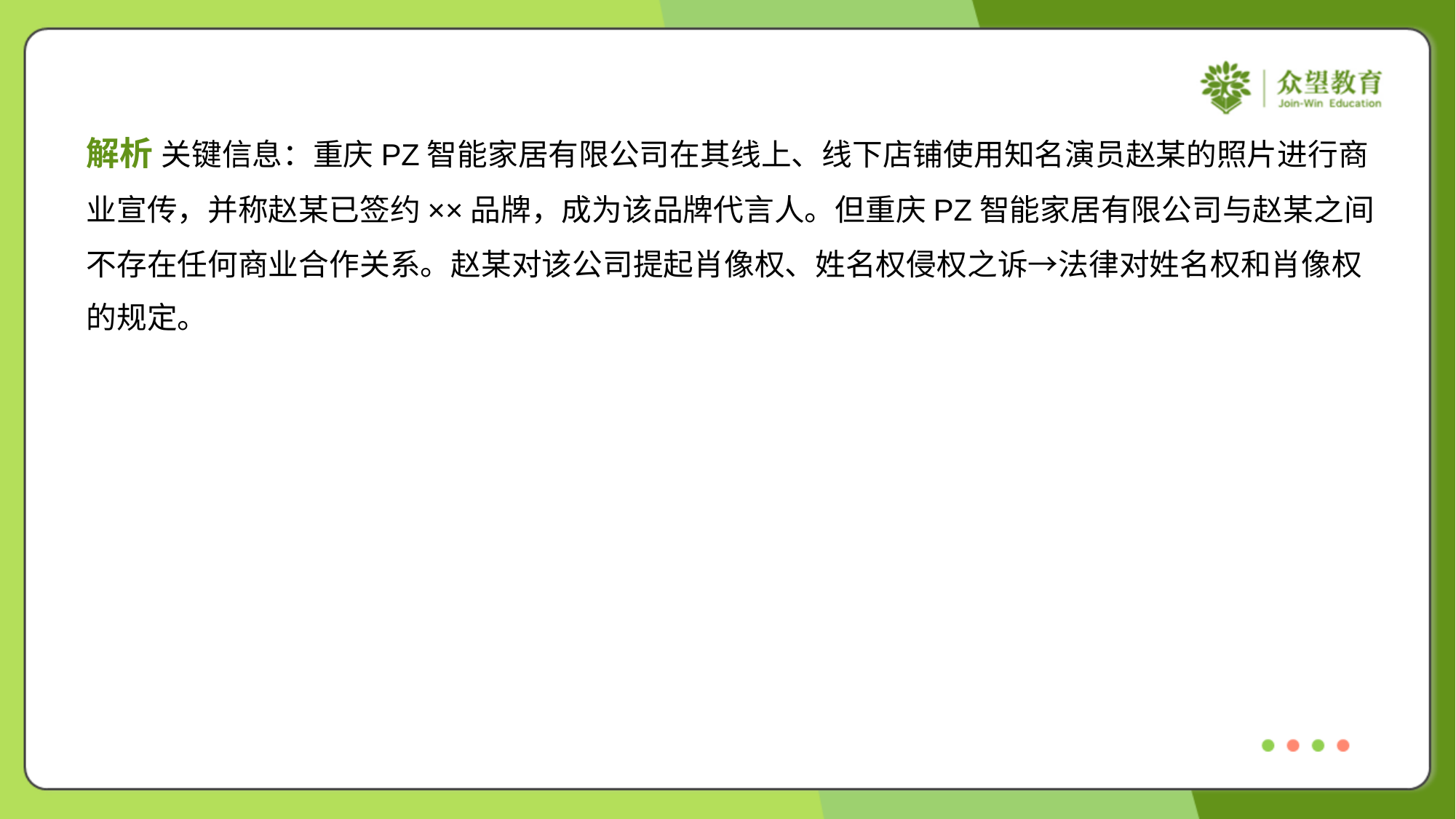

解析 关键信息：重庆PZ智能家居有限公司在其线上、线下店铺使用知名演员赵某的照片进行商
业宣传，并称赵某已签约××品牌，成为该品牌代言人。但重庆PZ智能家居有限公司与赵某之间
不存在任何商业合作关系。赵某对该公司提起肖像权、姓名权侵权之诉→法律对姓名权和肖像权
的规定。